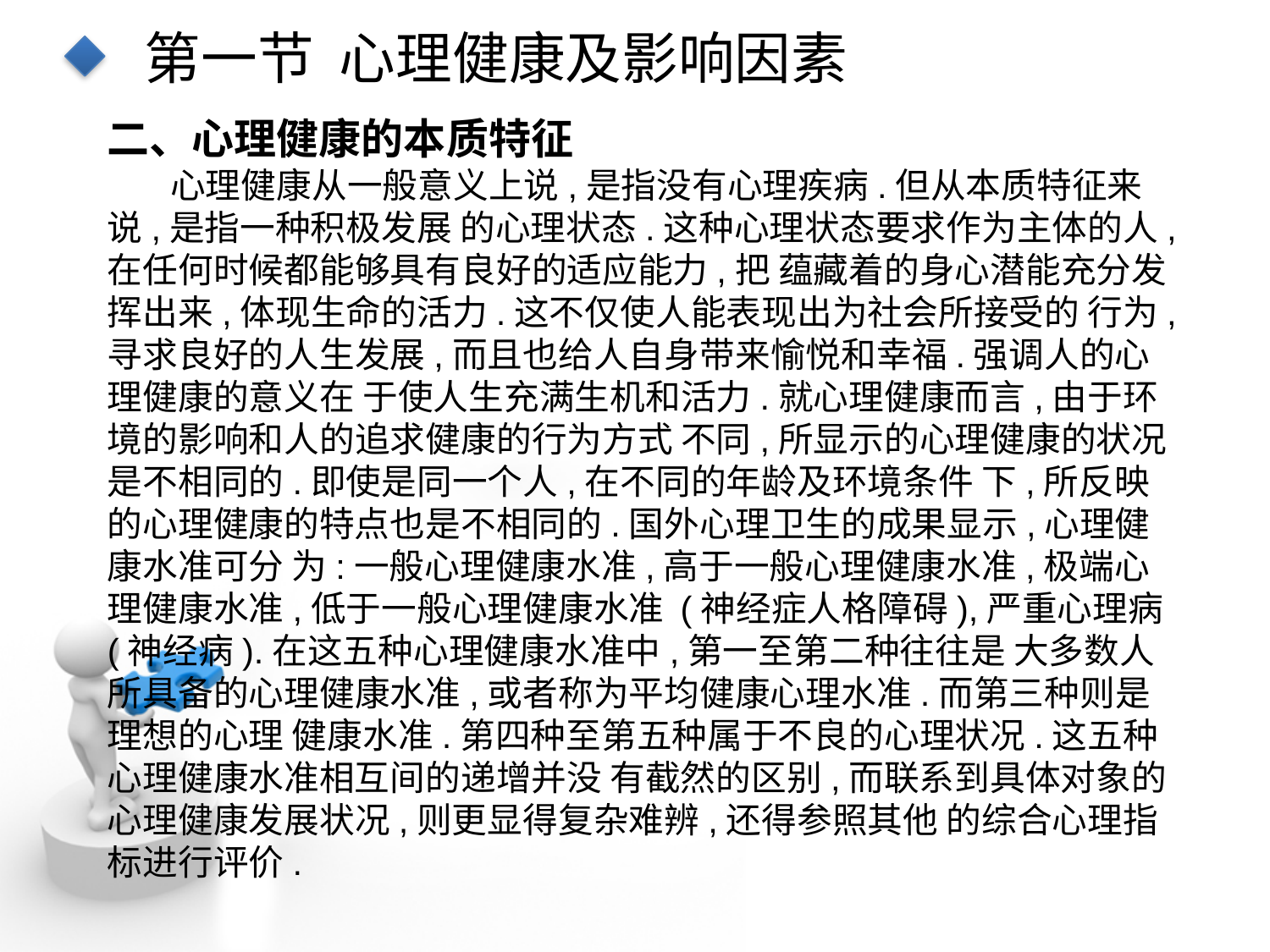

第一节  心理健康及影响因素

二、心理健康的本质特征
心理健康从一般意义上说,是指没有心理疾病.但从本质特征来说,是指一种积极发展 的心理状态.这种心理状态要求作为主体的人,在任何时候都能够具有良好的适应能力,把 蕴藏着的身心潜能充分发挥出来,体现生命的活力.这不仅使人能表现出为社会所接受的 行为,寻求良好的人生发展,而且也给人自身带来愉悦和幸福.强调人的心理健康的意义在 于使人生充满生机和活力.就心理健康而言,由于环境的影响和人的追求健康的行为方式 不同,所显示的心理健康的状况是不相同的.即使是同一个人,在不同的年龄及环境条件 下,所反映的心理健康的特点也是不相同的.国外心理卫生的成果显示,心理健康水准可分 为:一般心理健康水准,高于一般心理健康水准,极端心理健康水准,低于一般心理健康水准 (神经症人格障碍),严重心理病(神经病).在这五种心理健康水准中,第一至第二种往往是 大多数人所具备的心理健康水准,或者称为平均健康心理水准.而第三种则是理想的心理 健康水准.第四种至第五种属于不良的心理状况.这五种心理健康水准相互间的递增并没 有截然的区别,而联系到具体对象的心理健康发展状况,则更显得复杂难辨,还得参照其他 的综合心理指标进行评价.

点击添加文本
点击添加文本
点击添加文本
点击添加文本